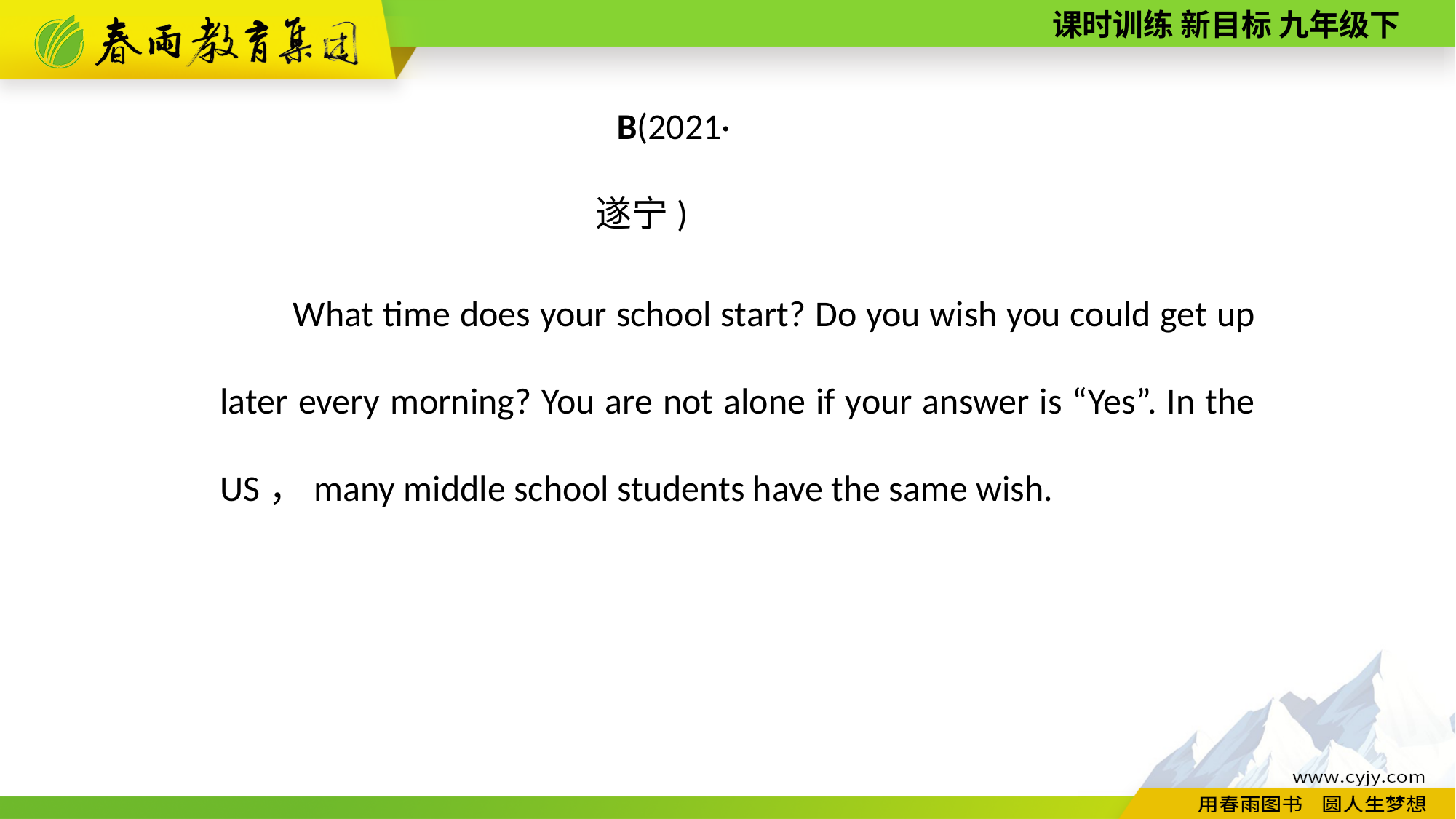

B(2021·遂宁)
What time does your school start? Do you wish you could get up later every morning? You are not alone if your answer is “Yes”. In the US，many middle school students have the same wish.